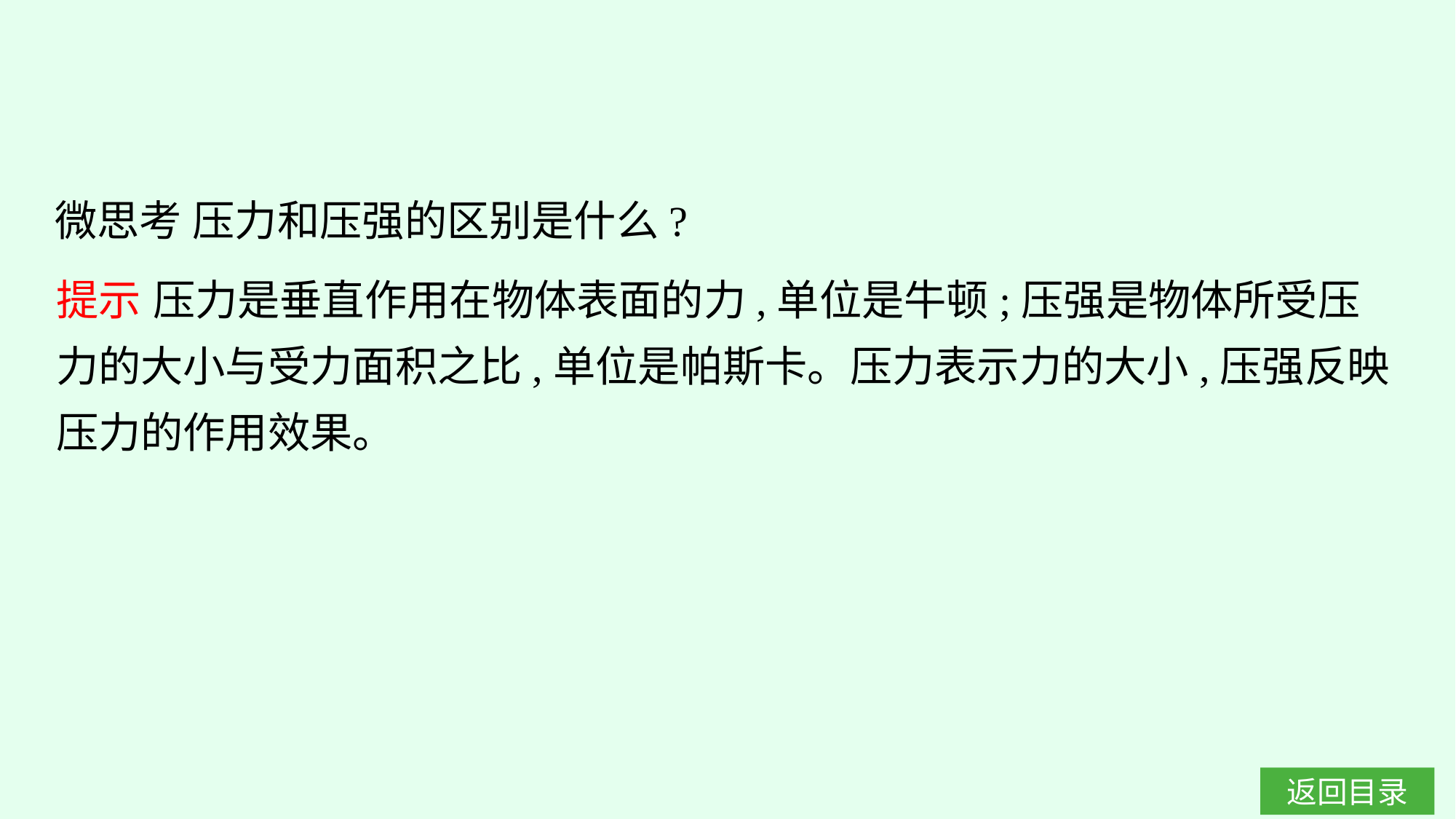

微思考 压力和压强的区别是什么?
提示 压力是垂直作用在物体表面的力,单位是牛顿;压强是物体所受压力的大小与受力面积之比,单位是帕斯卡。压力表示力的大小,压强反映压力的作用效果。